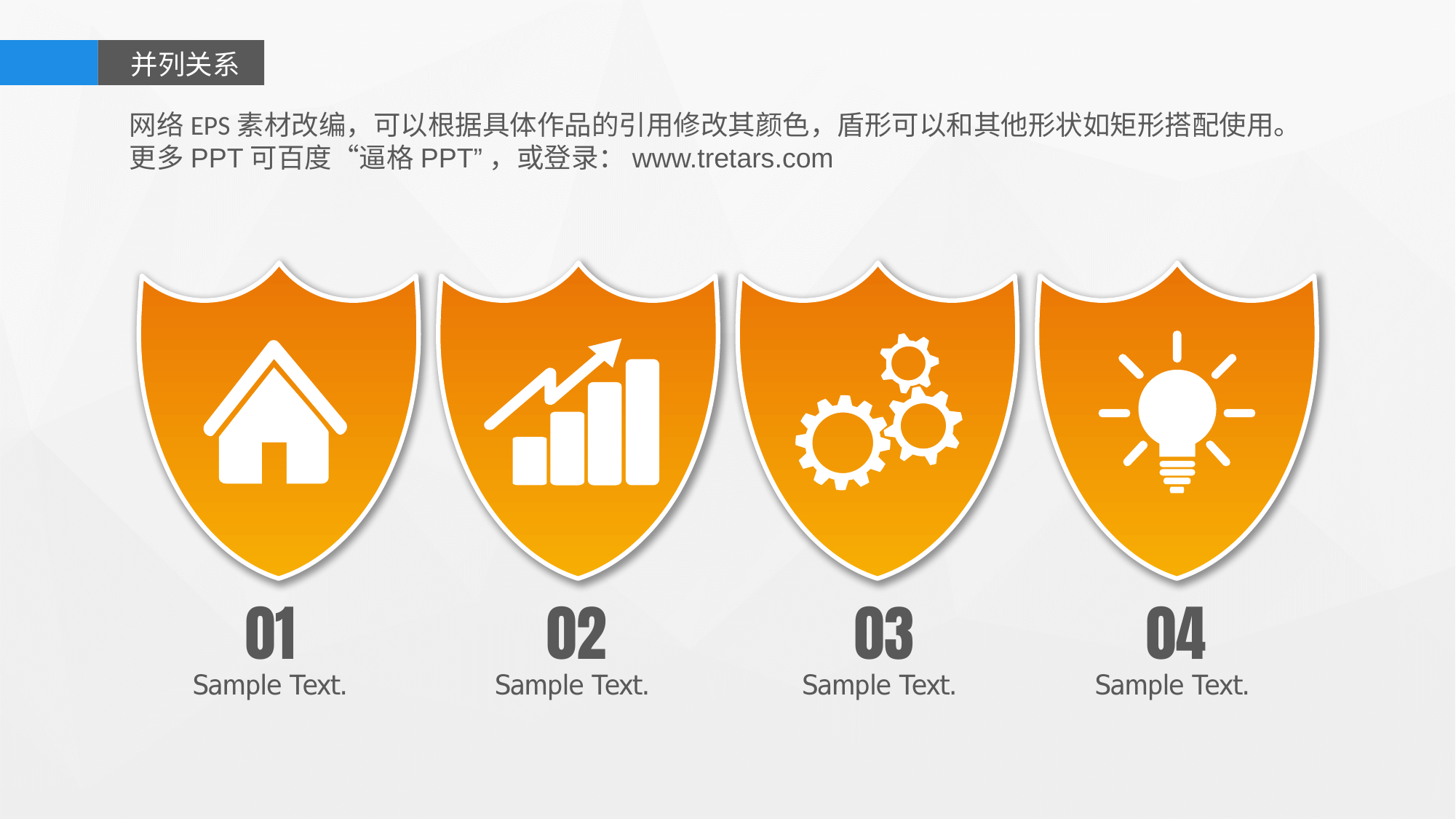

并列关系
网络EPS素材改编，可以根据具体作品的引用修改其颜色，盾形可以和其他形状如矩形搭配使用。
更多PPT可百度“逼格PPT”，或登录：www.tretars.com

01
02
03
04
Sample Text.
Sample Text.
Sample Text.
Sample Text.